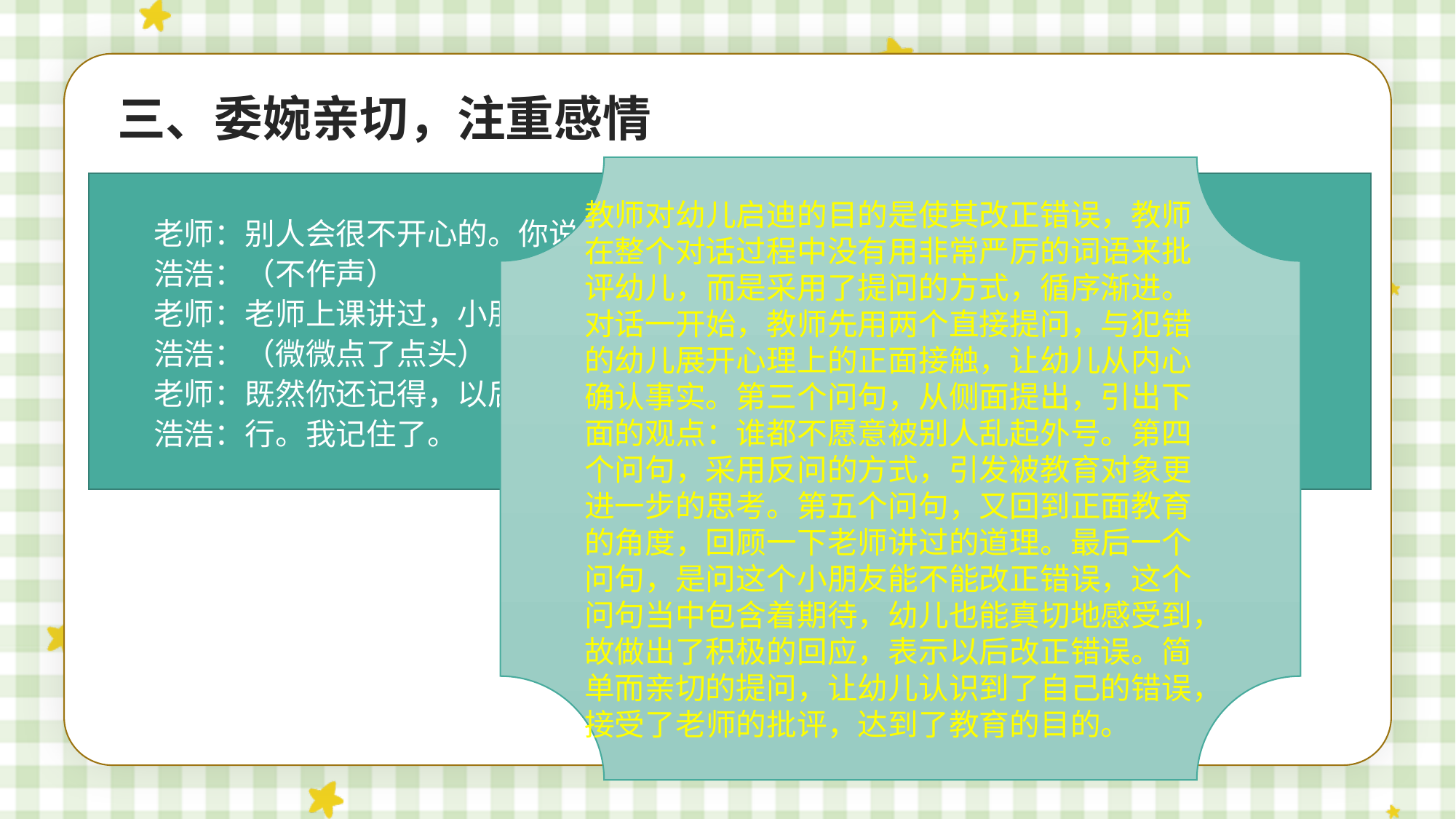

三、委婉亲切，注重感情
教师对幼儿启迪的目的是使其改正错误，教师在整个对话过程中没有用非常严厉的词语来批评幼儿，而是采用了提问的方式，循序渐进。对话一开始，教师先用两个直接提问，与犯错的幼儿展开心理上的正面接触，让幼儿从内心确认事实。第三个问句，从侧面提出，引出下面的观点：谁都不愿意被别人乱起外号。第四个问句，采用反问的方式，引发被教育对象更进一步的思考。第五个问句，又回到正面教育的角度，回顾一下老师讲过的道理。最后一个问句，是问这个小朋友能不能改正错误，这个问句当中包含着期待，幼儿也能真切地感受到，故做出了积极的回应，表示以后改正错误。简单而亲切的提问，让幼儿认识到了自己的错误，接受了老师的批评，达到了教育的目的。
老师：别人会很不开心的。你说，我们能不管别人的感受，随便起外号吗？
浩浩：（不作声）
老师：老师上课讲过，小朋友们要互相爱护，互相帮助，不能伤害别人。你还记得吗？
浩浩：（微微点了点头）
老师：既然你还记得，以后就不要再犯这样的错误了，行不行？
浩浩：行。我记住了。